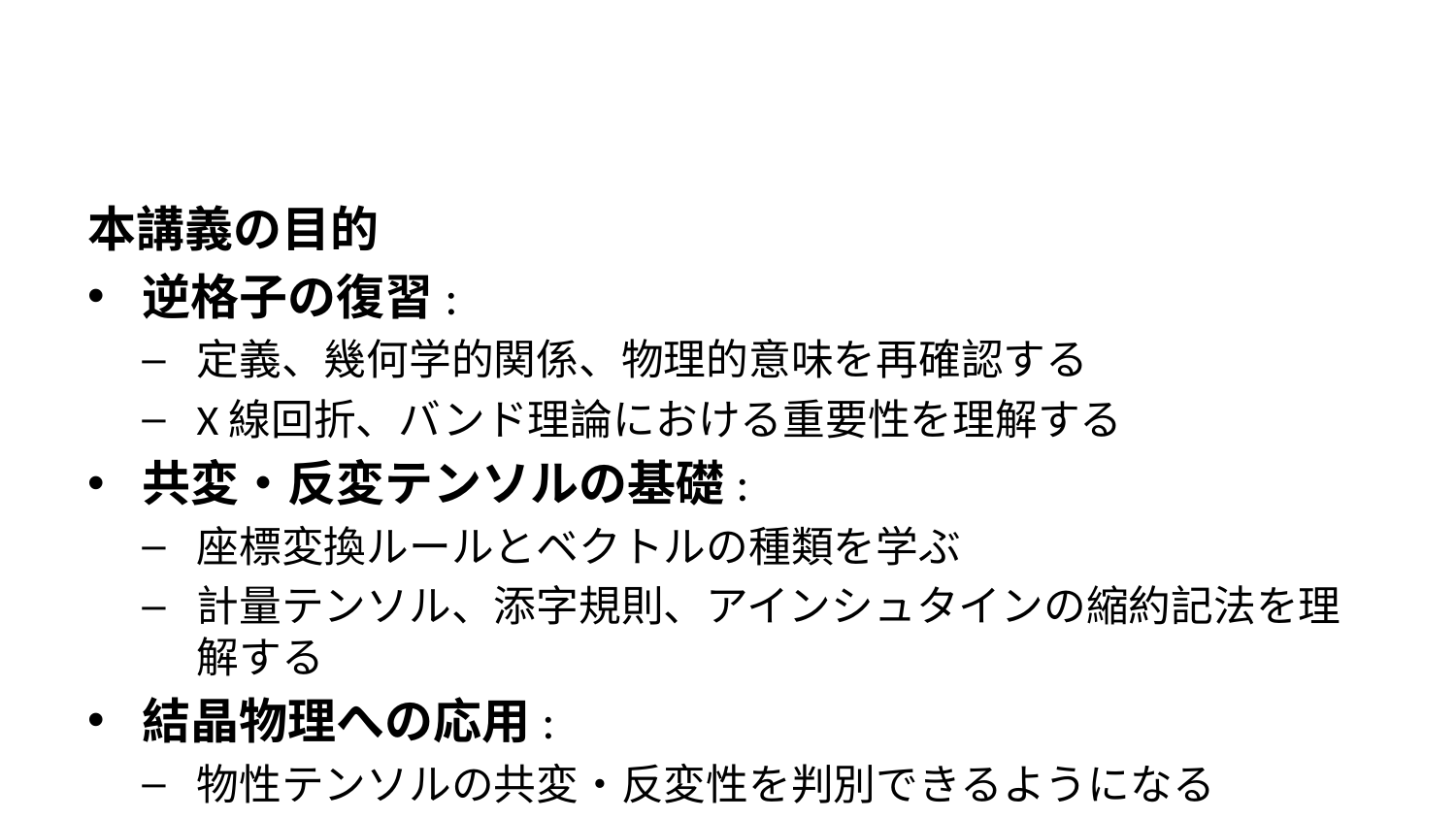

本講義の目的
逆格子の復習:
定義、幾何学的関係、物理的意味を再確認する
X線回折、バンド理論における重要性を理解する
共変・反変テンソルの基礎:
座標変換ルールとベクトルの種類を学ぶ
計量テンソル、添字規則、アインシュタインの縮約記法を理解する
結晶物理への応用:
物性テンソルの共変・反変性を判別できるようになる